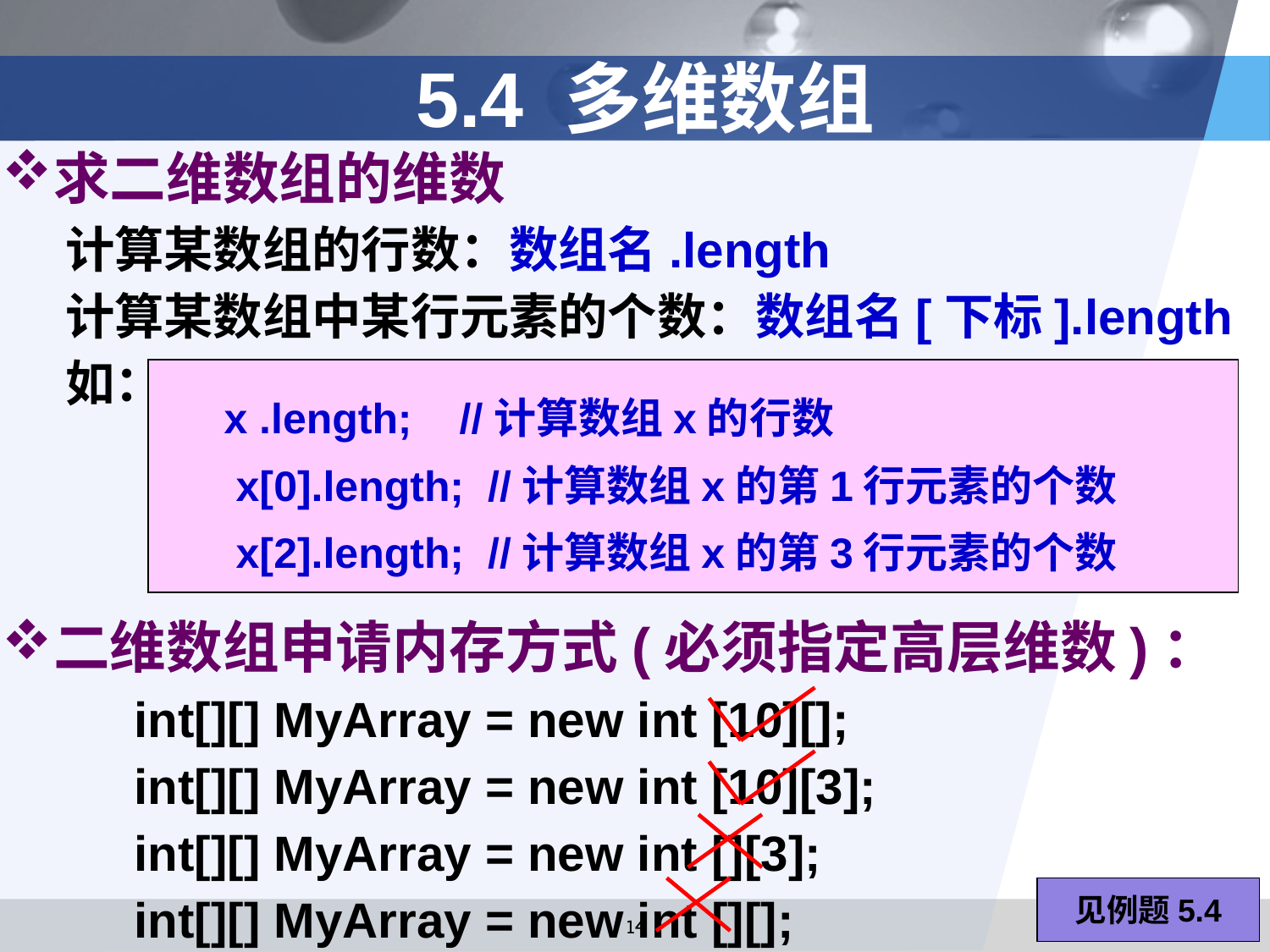

# 5.4 多维数组
求二维数组的维数
计算某数组的行数：数组名.length
计算某数组中某行元素的个数：数组名[下标].length
如：

二维数组申请内存方式(必须指定高层维数)：
     int[][] MyArray = new int [10][];
     int[][] MyArray = new int [10][3];
     int[][] MyArray = new int [][3];
     int[][] MyArray = new int [][];
x .length;    //计算数组x的行数
 x[0].length;  //计算数组x的第1行元素的个数
 x[2].length;  //计算数组x的第3行元素的个数

见例题5.4

14